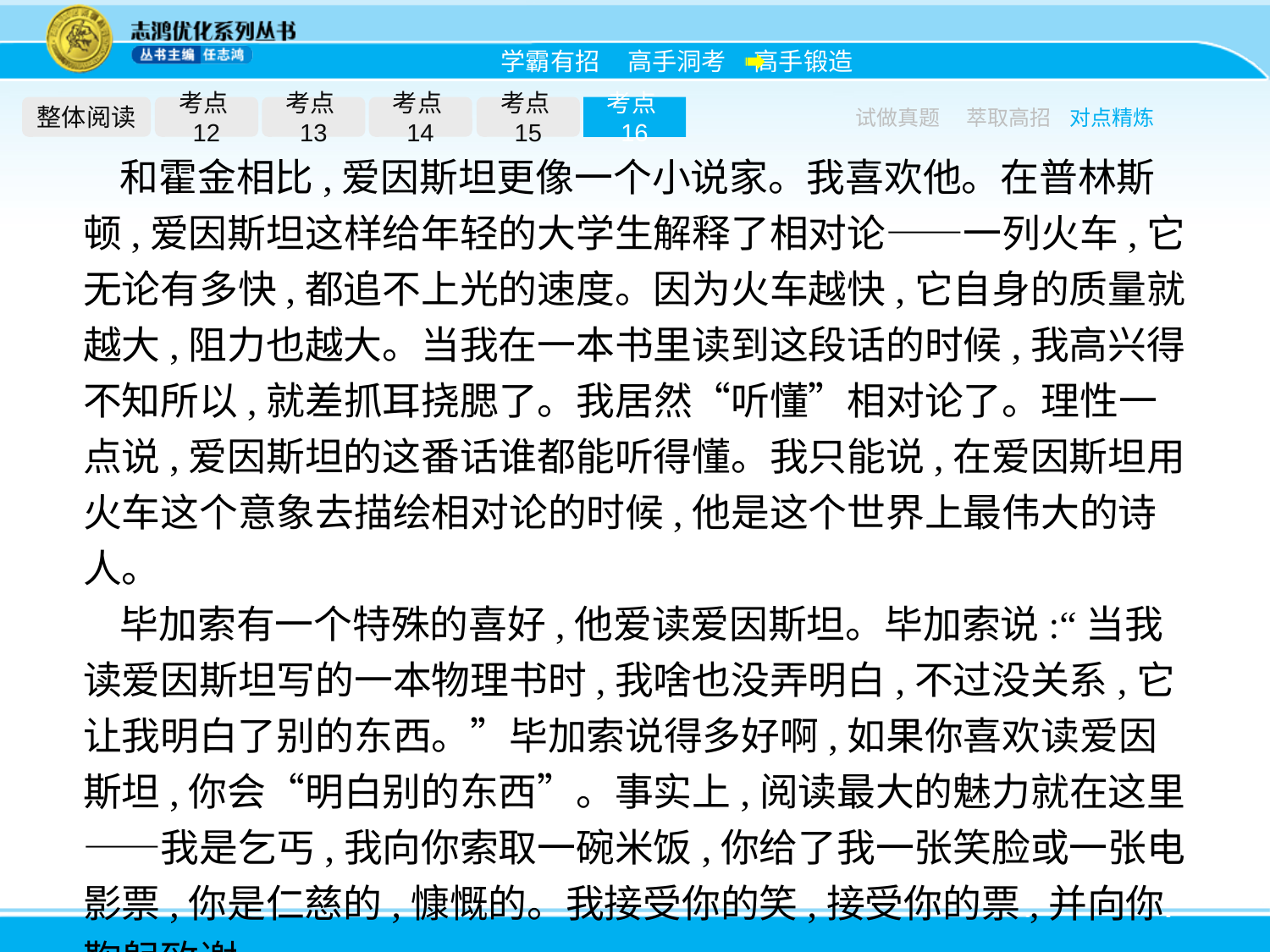

整体阅读
考点12
考点13
考点14
考点15
考点16
试做真题
萃取高招
对点精炼
和霍金相比,爱因斯坦更像一个小说家。我喜欢他。在普林斯顿,爱因斯坦这样给年轻的大学生解释了相对论——一列火车,它无论有多快,都追不上光的速度。因为火车越快,它自身的质量就越大,阻力也越大。当我在一本书里读到这段话的时候,我高兴得不知所以,就差抓耳挠腮了。我居然“听懂”相对论了。理性一点说,爱因斯坦的这番话谁都能听得懂。我只能说,在爱因斯坦用火车这个意象去描绘相对论的时候,他是这个世界上最伟大的诗人。
毕加索有一个特殊的喜好,他爱读爱因斯坦。毕加索说:“当我读爱因斯坦写的一本物理书时,我啥也没弄明白,不过没关系,它让我明白了别的东西。”毕加索说得多好啊,如果你喜欢读爱因斯坦,你会“明白别的东西”。事实上,阅读最大的魅力就在这里——我是乞丐,我向你索取一碗米饭,你给了我一张笑脸或一张电影票,你是仁慈的,慷慨的。我接受你的笑,接受你的票,并向你鞠躬致谢。